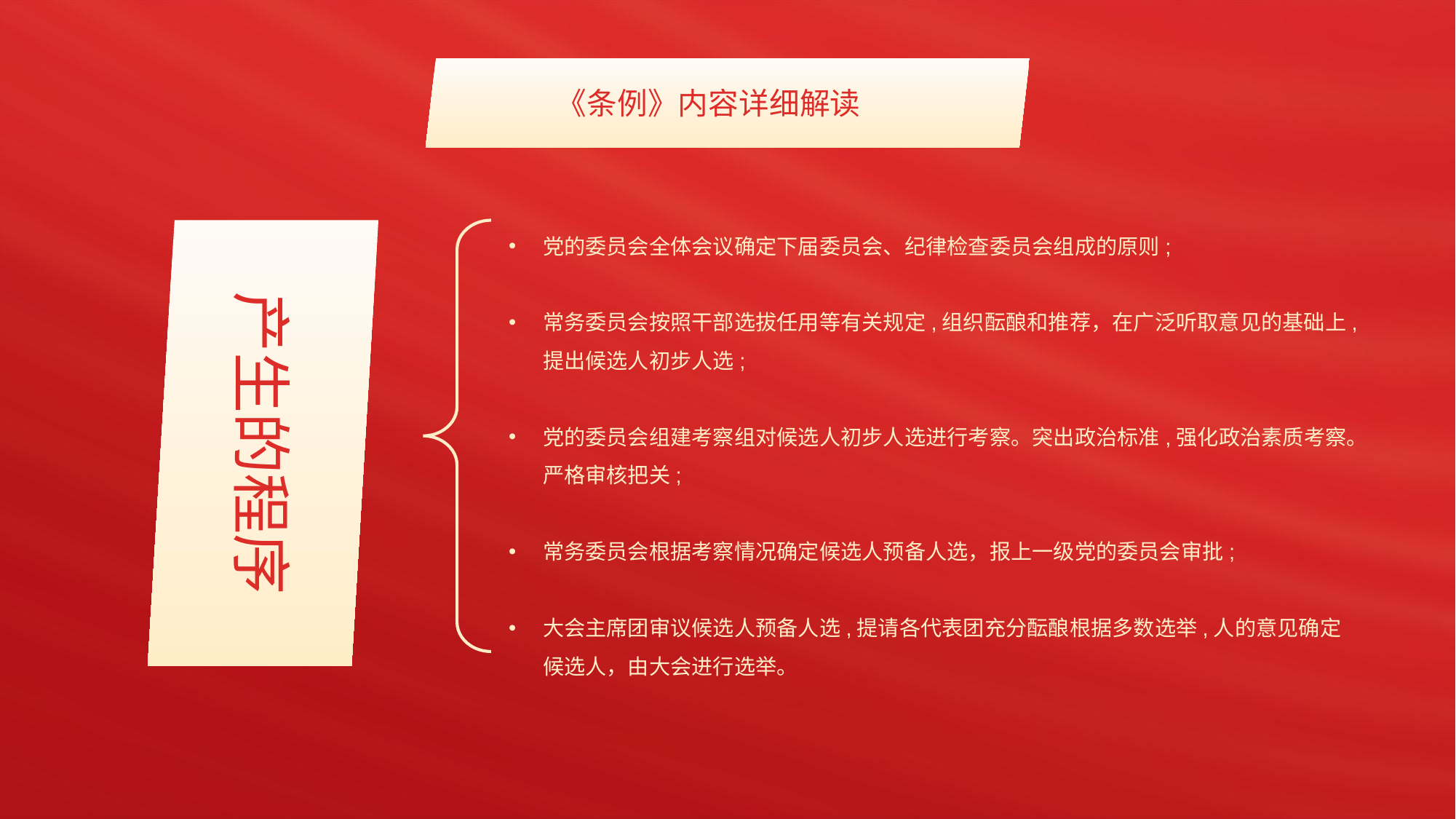

《条例》内容详细解读

产生的程序

党的委员会全体会议确定下届委员会、纪律检查委员会组成的原则;

常务委员会按照干部选拔任用等有关规定,组织酝酿和推荐，在广泛听取意见的基础上,提出候选人初步人选;

党的委员会组建考察组对候选人初步人选进行考察。突出政治标准,强化政治素质考察。严格审核把关;

常务委员会根据考察情况确定候选人预备人选，报上一级党的委员会审批;

大会主席团审议候选人预备人选,提请各代表团充分酝酿根据多数选举,人的意见确定候选人，由大会进行选举。